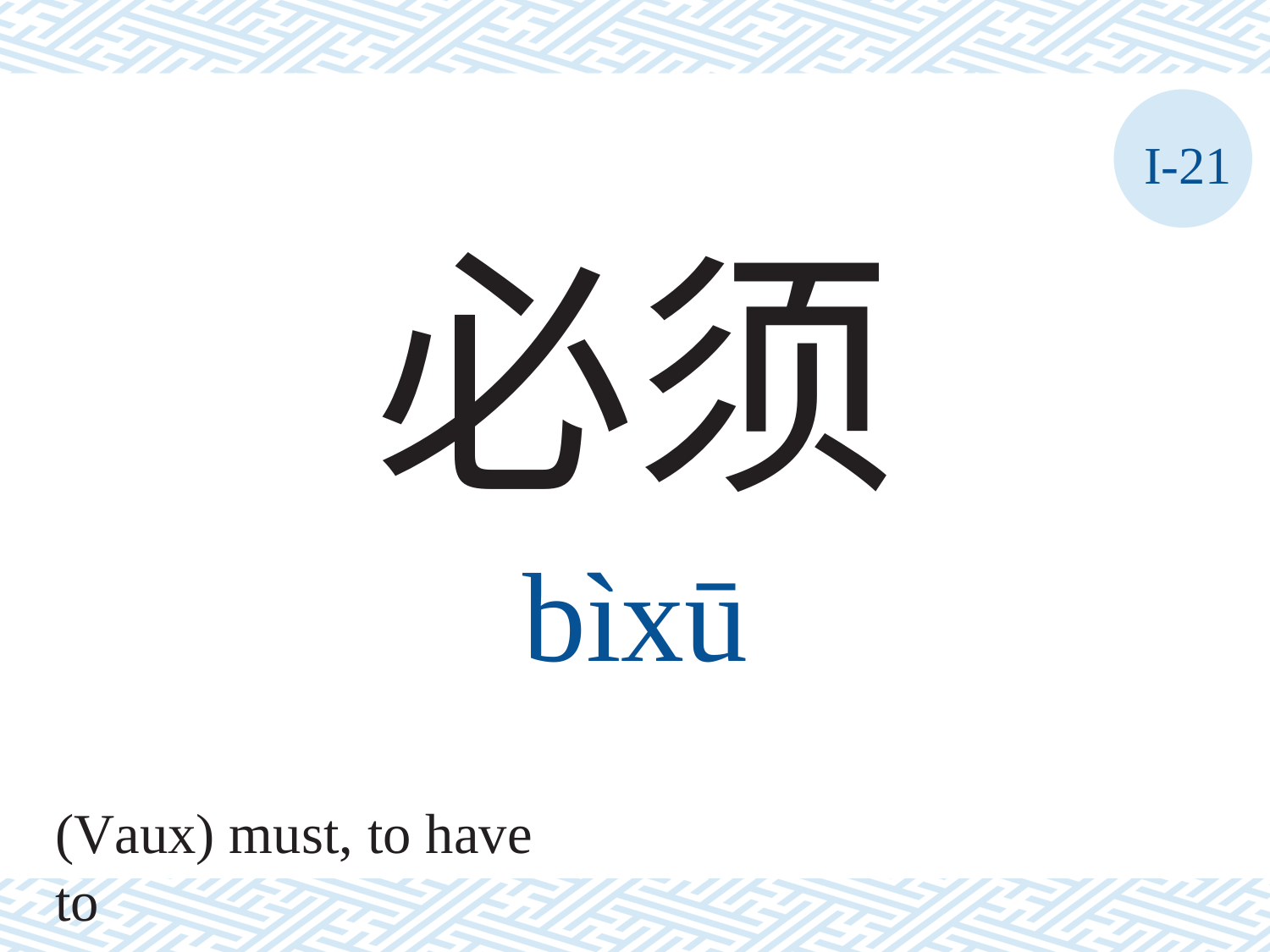

I-21
必须
bìxū
(Vaux) must, to have to